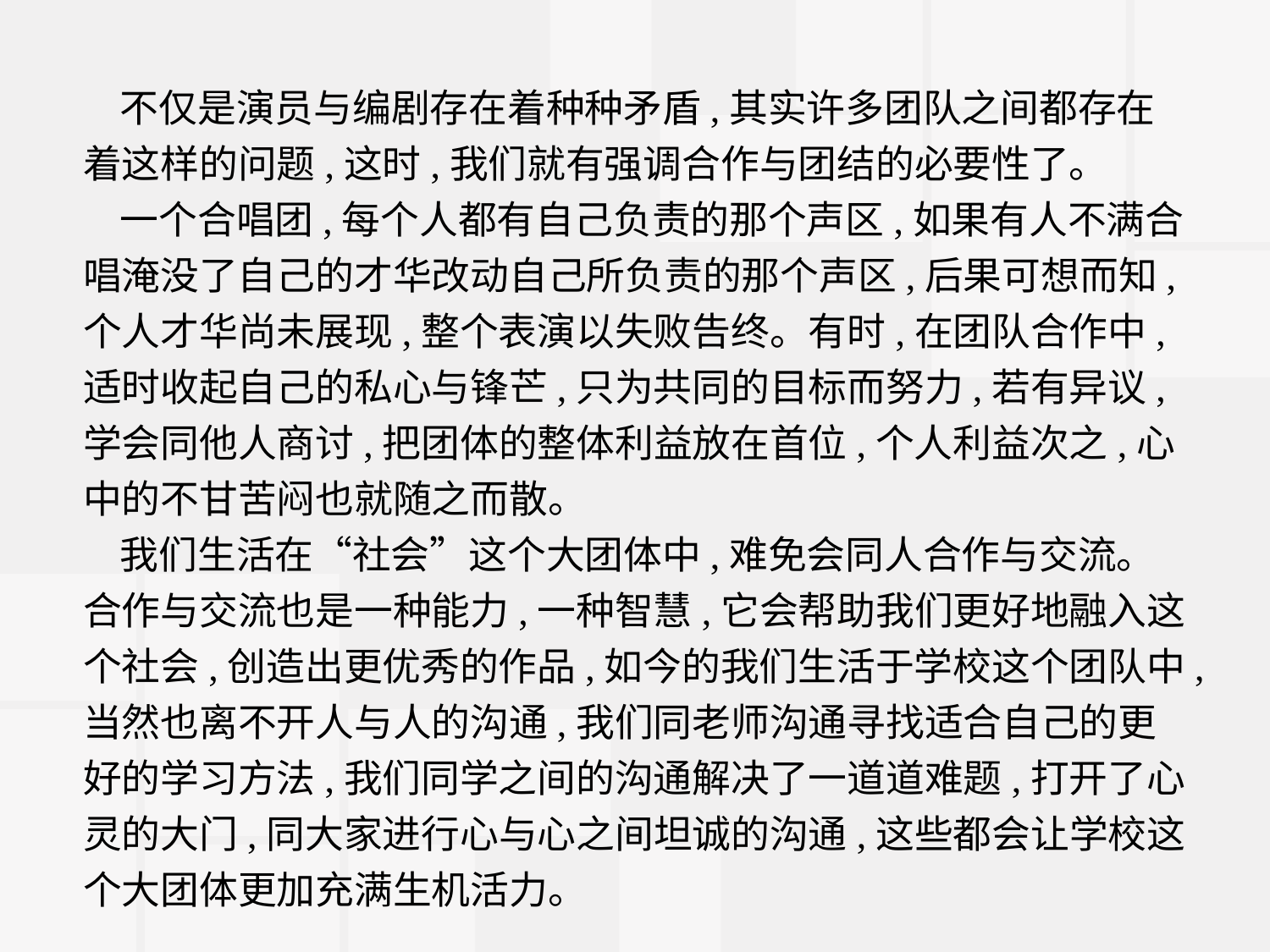

不仅是演员与编剧存在着种种矛盾,其实许多团队之间都存在着这样的问题,这时,我们就有强调合作与团结的必要性了。
一个合唱团,每个人都有自己负责的那个声区,如果有人不满合唱淹没了自己的才华改动自己所负责的那个声区,后果可想而知,个人才华尚未展现,整个表演以失败告终。有时,在团队合作中,适时收起自己的私心与锋芒,只为共同的目标而努力,若有异议,学会同他人商讨,把团体的整体利益放在首位,个人利益次之,心中的不甘苦闷也就随之而散。
我们生活在“社会”这个大团体中,难免会同人合作与交流。合作与交流也是一种能力,一种智慧,它会帮助我们更好地融入这个社会,创造出更优秀的作品,如今的我们生活于学校这个团队中,当然也离不开人与人的沟通,我们同老师沟通寻找适合自己的更好的学习方法,我们同学之间的沟通解决了一道道难题,打开了心灵的大门,同大家进行心与心之间坦诚的沟通,这些都会让学校这个大团体更加充满生机活力。